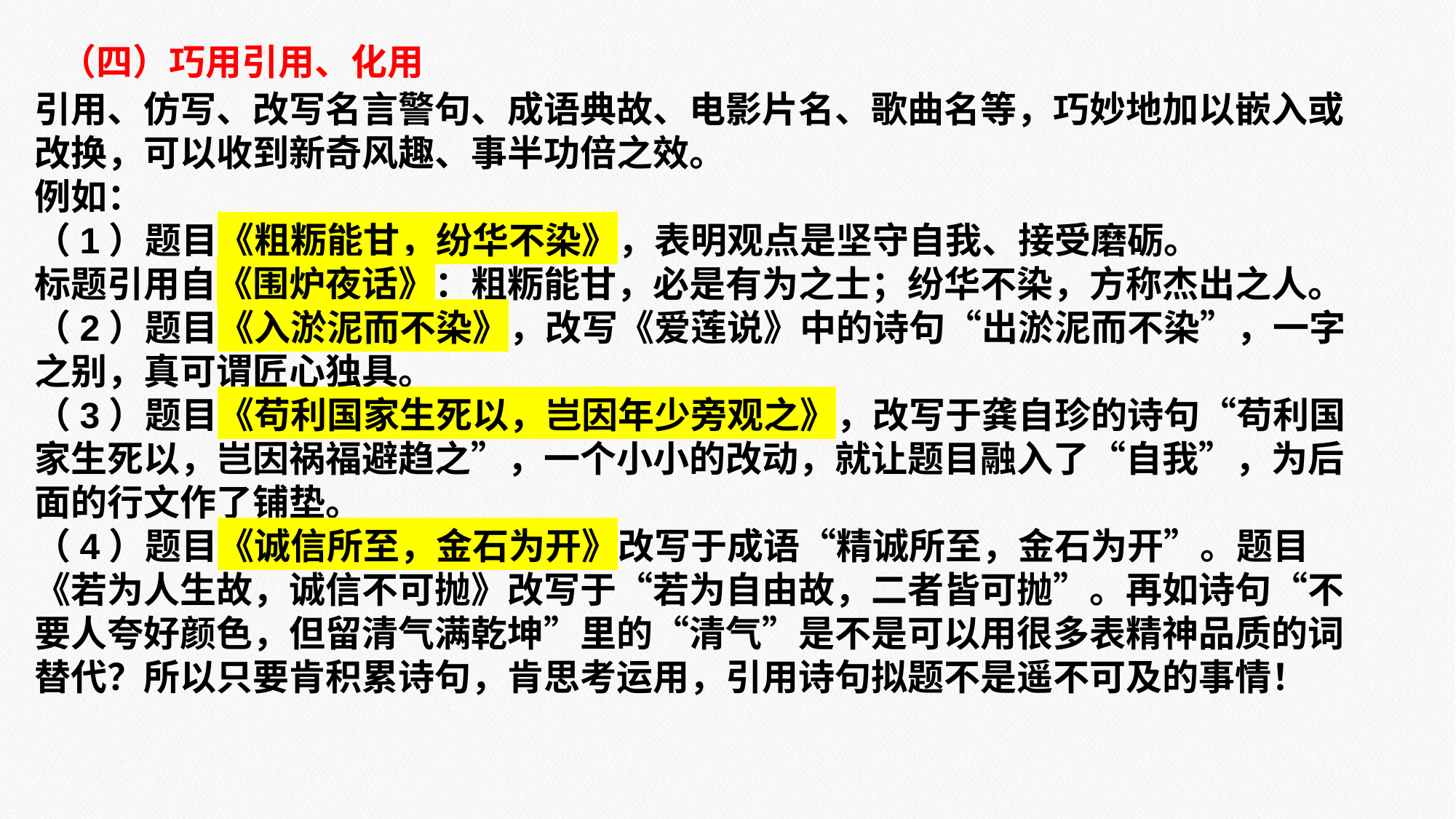

（四）巧用引用、化用
引用、仿写、改写名言警句、成语典故、电影片名、歌曲名等，巧妙地加以嵌入或改换，可以收到新奇风趣、事半功倍之效。
例如：
（1）题目《粗粝能甘，纷华不染》，表明观点是坚守自我、接受磨砺。
标题引用自《围炉夜话》：粗粝能甘，必是有为之士；纷华不染，方称杰出之人。
（2）题目《入淤泥而不染》，改写《爱莲说》中的诗句“出淤泥而不染”，一字之别，真可谓匠心独具。
（3）题目《苟利国家生死以，岂因年少旁观之》，改写于龚自珍的诗句“苟利国家生死以，岂因祸福避趋之”，一个小小的改动，就让题目融入了“自我”，为后面的行文作了铺垫。
（4）题目《诚信所至，金石为开》改写于成语“精诚所至，金石为开”。题目《若为人生故，诚信不可抛》改写于“若为自由故，二者皆可抛”。再如诗句“不要人夸好颜色，但留清气满乾坤”里的“清气”是不是可以用很多表精神品质的词替代？所以只要肯积累诗句，肯思考运用，引用诗句拟题不是遥不可及的事情！